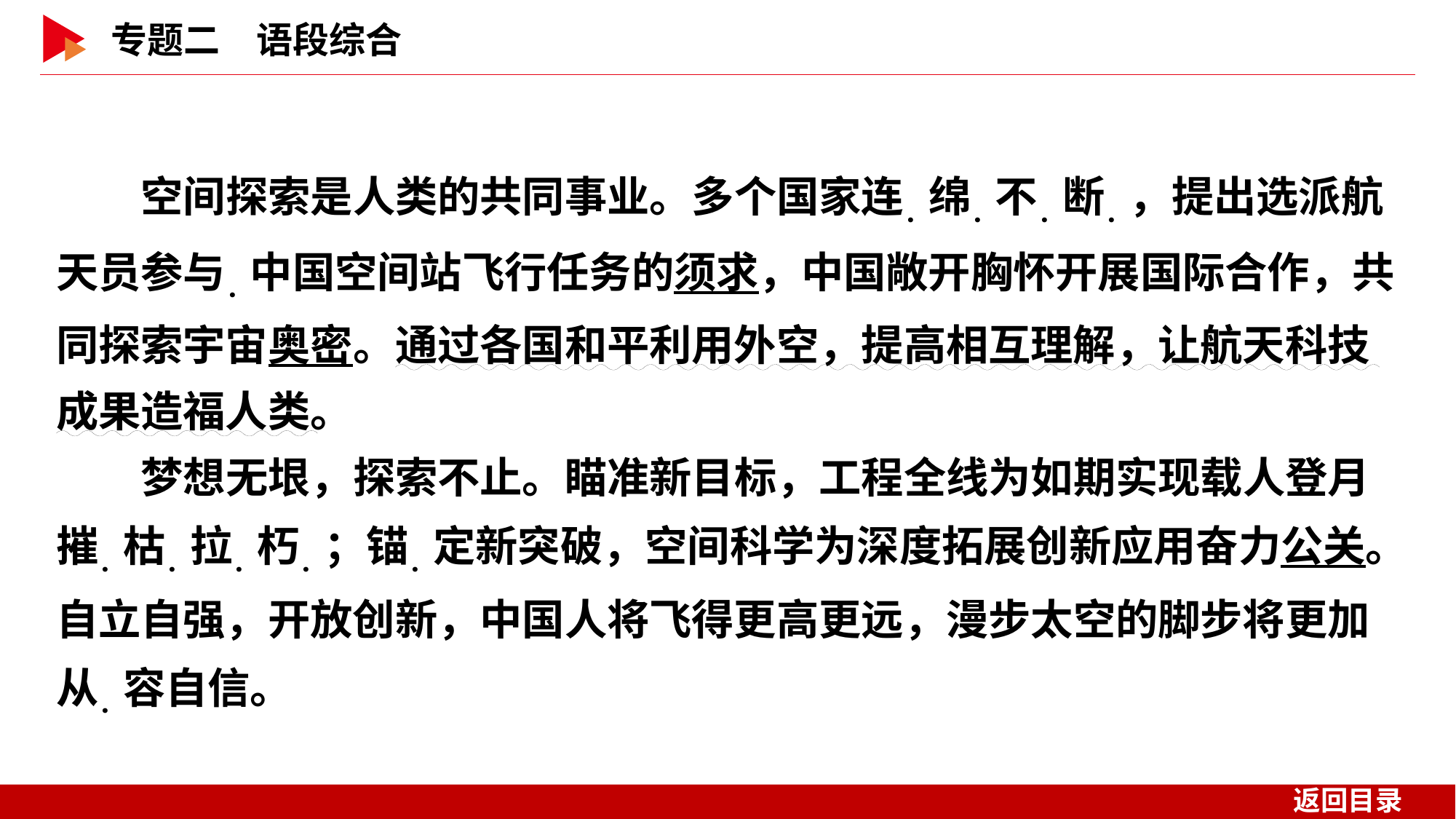

空间探索是人类的共同事业。多个国家连．绵．不．断．，提出选派航天员参与．中国空间站飞行任务的须求，中国敞开胸怀开展国际合作，共同探索宇宙奥密。通过各国和平利用外空，提高相互理解，让航天科技成果造福人类。
　　梦想无垠，探索不止。瞄准新目标，工程全线为如期实现载人登月摧．枯．拉．朽．；锚．定新突破，空间科学为深度拓展创新应用奋力公关。自立自强，开放创新，中国人将飞得更高更远，漫步太空的脚步将更加从．容自信。